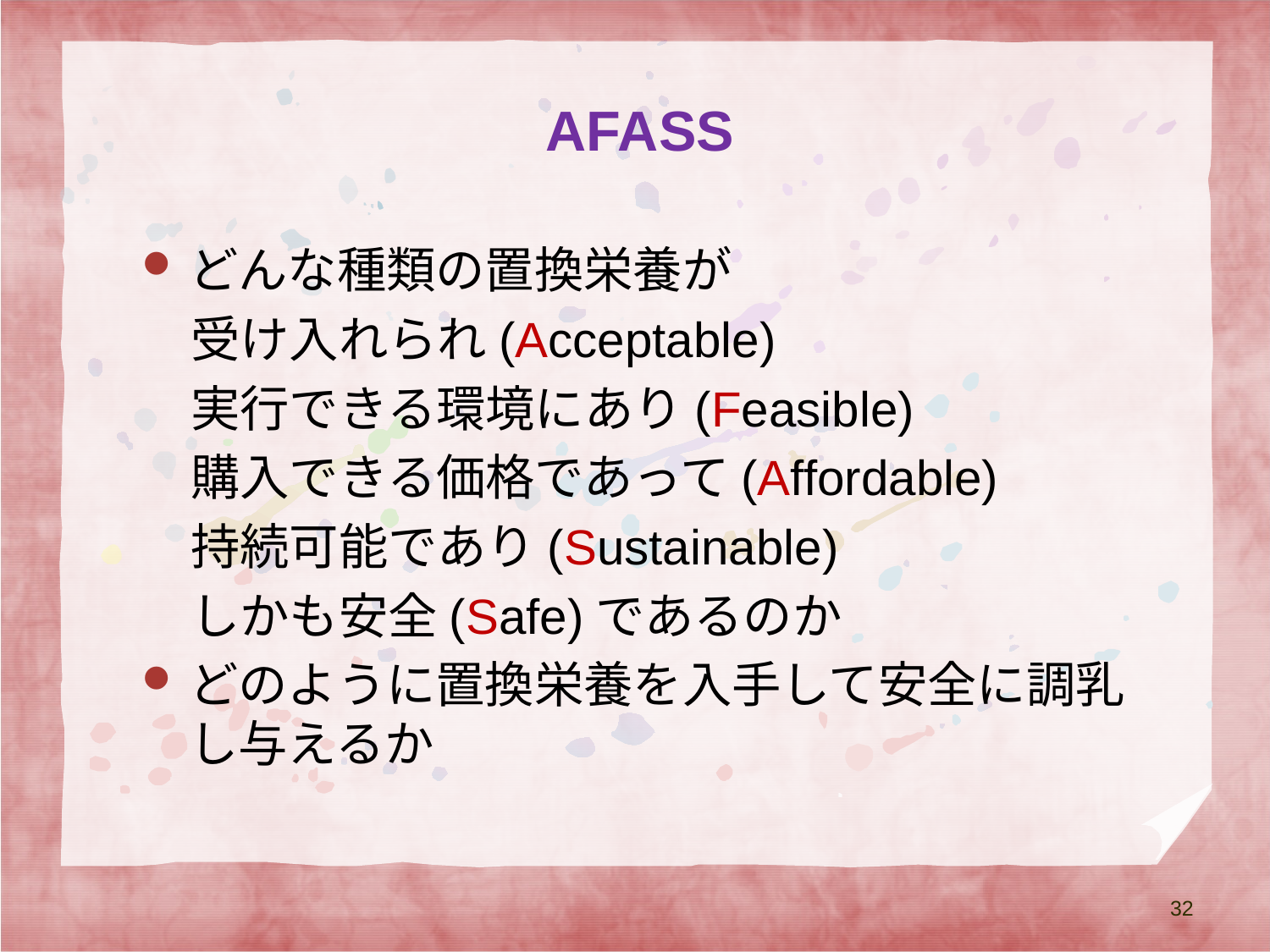

# AFASS
どんな種類の置換栄養が
　受け入れられ(Acceptable)
　実行できる環境にあり(Feasible)
　購入できる価格であって(Affordable)
　持続可能であり(Sustainable)
　しかも安全(Safe)であるのか
どのように置換栄養を入手して安全に調乳し与えるか

32